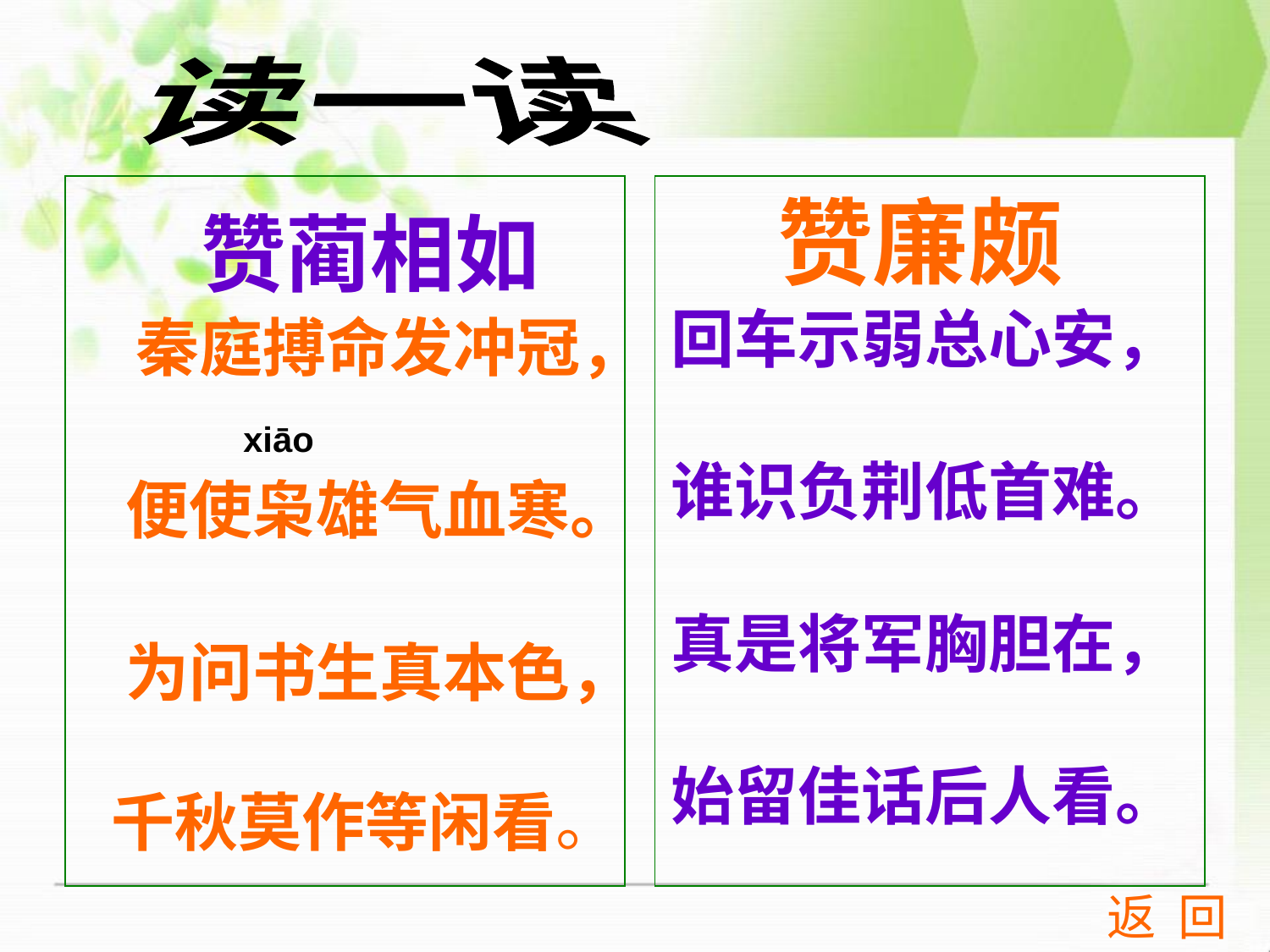

读一读
赞廉颇
回车示弱总心安，
谁识负荆低首难。
真是将军胸胆在，
始留佳话后人看。

赞蔺相如
  秦庭搏命发冲冠，
          xiāo
   便使枭雄气血寒。

   为问书生真本色，
  千秋莫作等闲看。

返  回